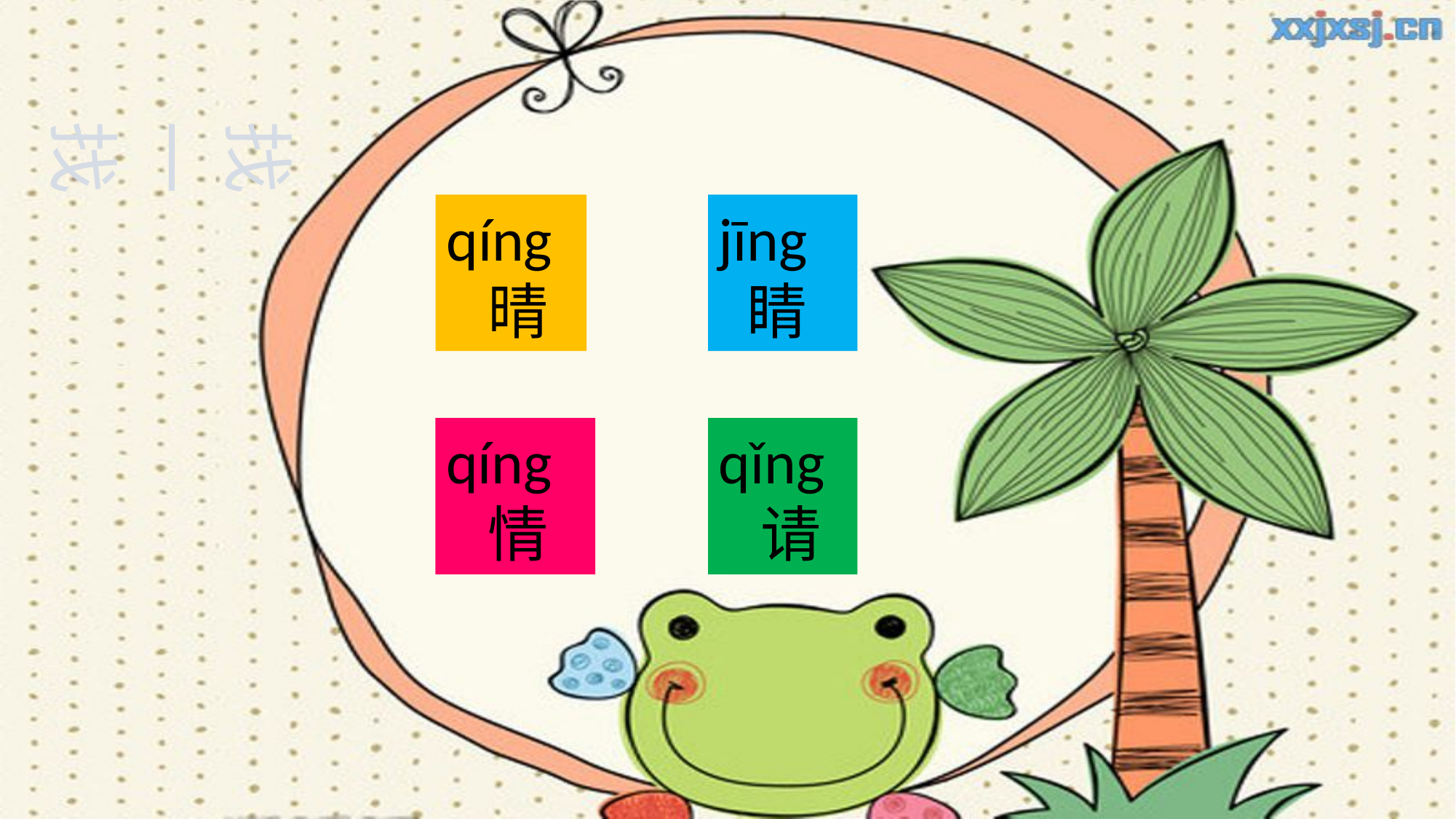

找一找
qíng
  晴
jīng
 睛
qíng
  情
qǐng
  请